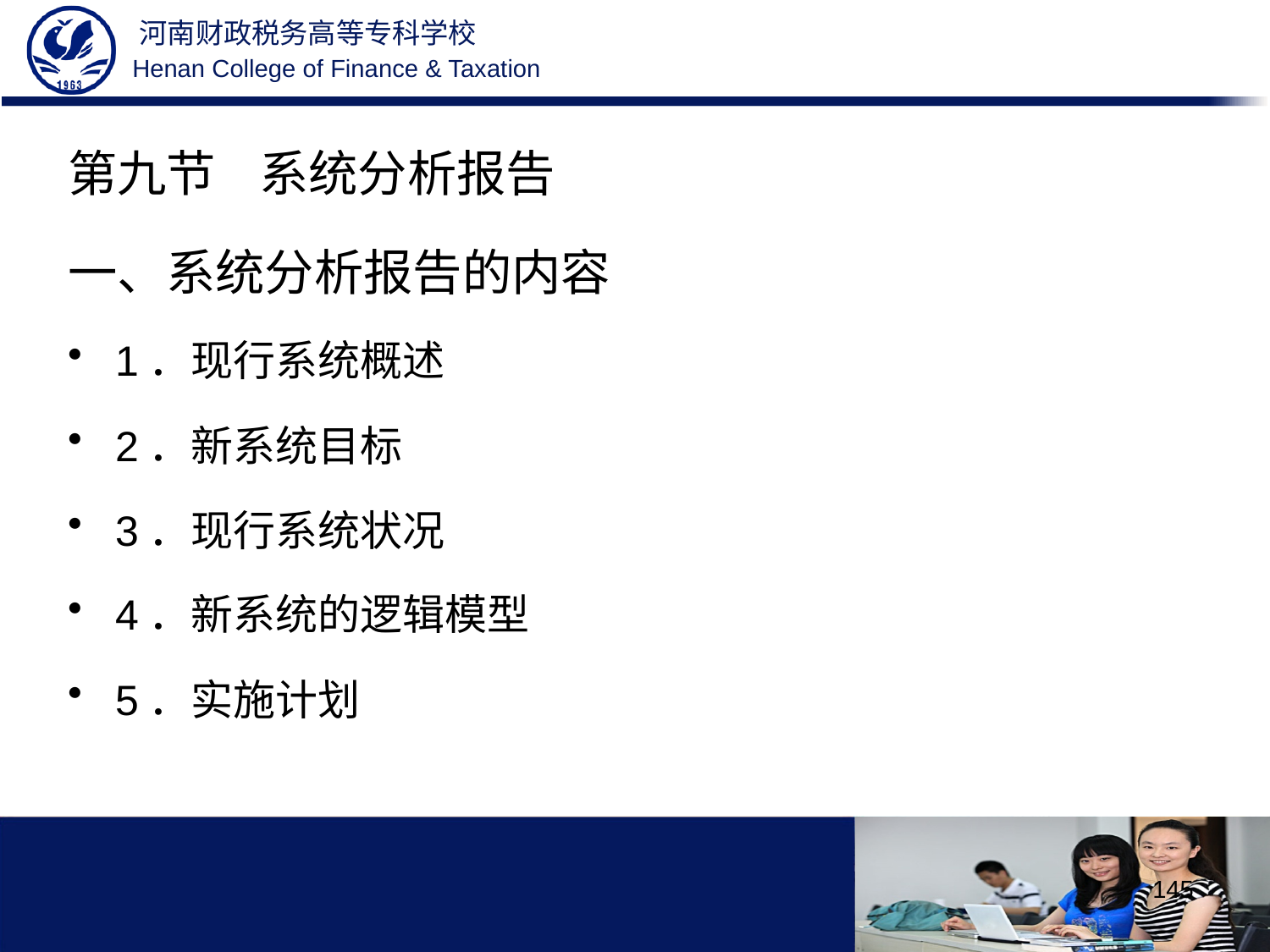

第九节    系统分析报告
一、系统分析报告的内容
1．现行系统概述
2．新系统目标
3．现行系统状况
4．新系统的逻辑模型
5．实施计划

145